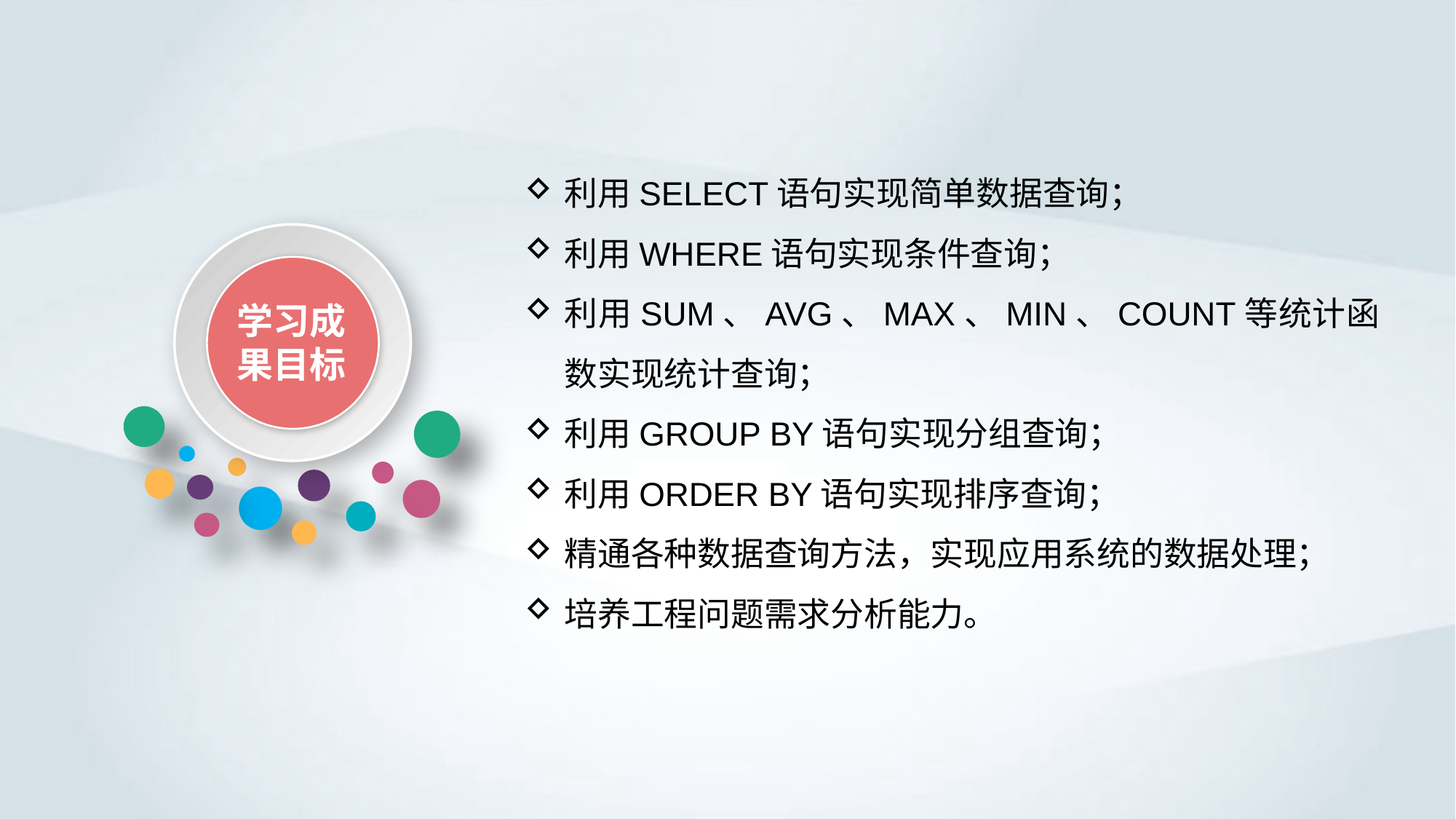

利用SELECT语句实现简单数据查询；
利用WHERE语句实现条件查询；
利用SUM、AVG、MAX、MIN、COUNT等统计函数实现统计查询；
利用GROUP BY语句实现分组查询；
利用ORDER BY语句实现排序查询；
精通各种数据查询方法，实现应用系统的数据处理；
培养工程问题需求分析能力。

学习成果目标